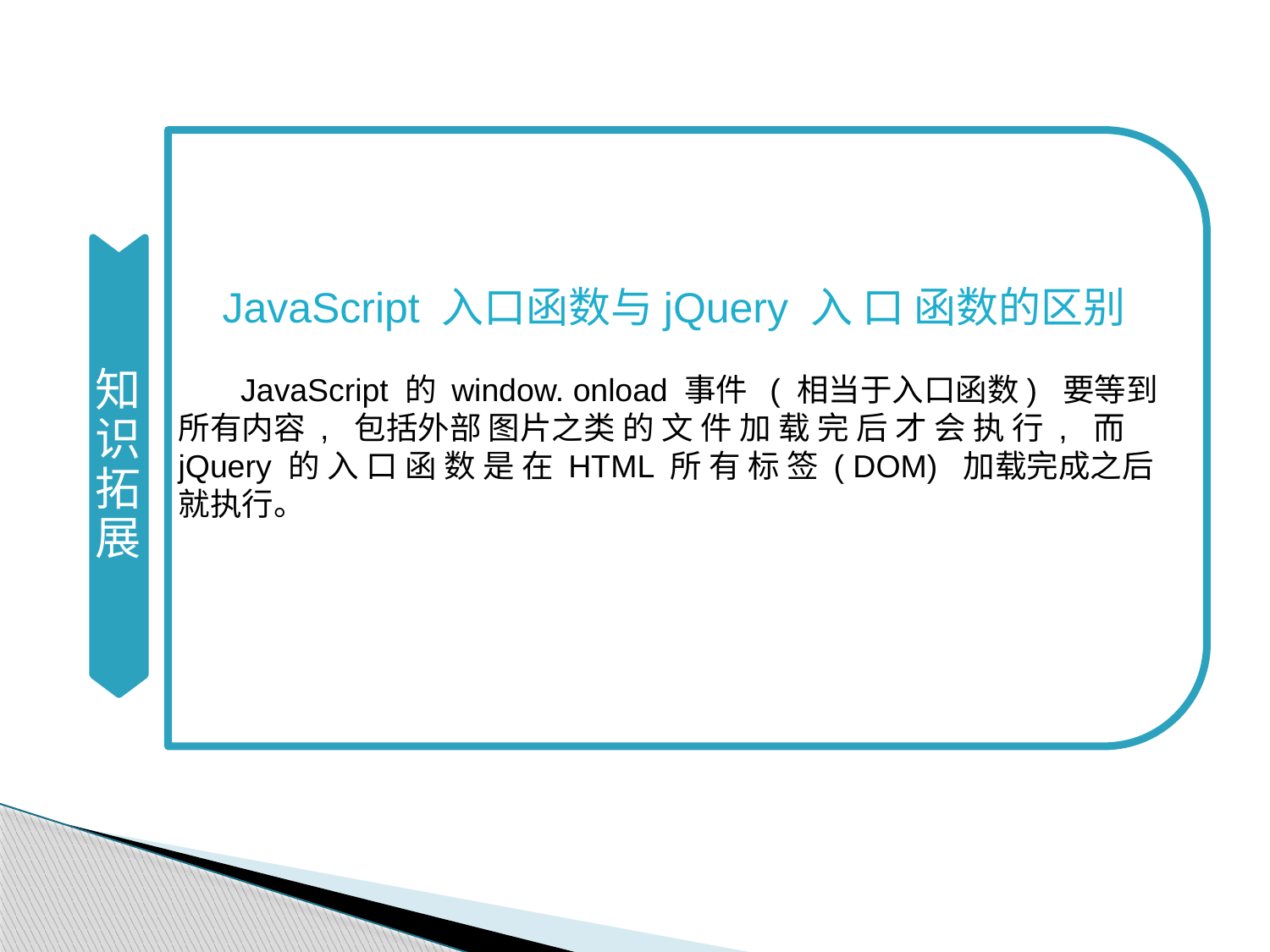

知识拓展
JavaScript 入口函数与jQuery 入 口 函数的区别

       JavaScript 的 window. onload 事件  ( 相当于入口函数)  要等到所有内容 ,  包括外部 图片之类 的 文 件 加 载 完 后 才 会 执 行 ,  而 jQuery 的 入 口 函 数 是 在 HTML 所 有 标 签 ( DOM)  加载完成之后就执行。